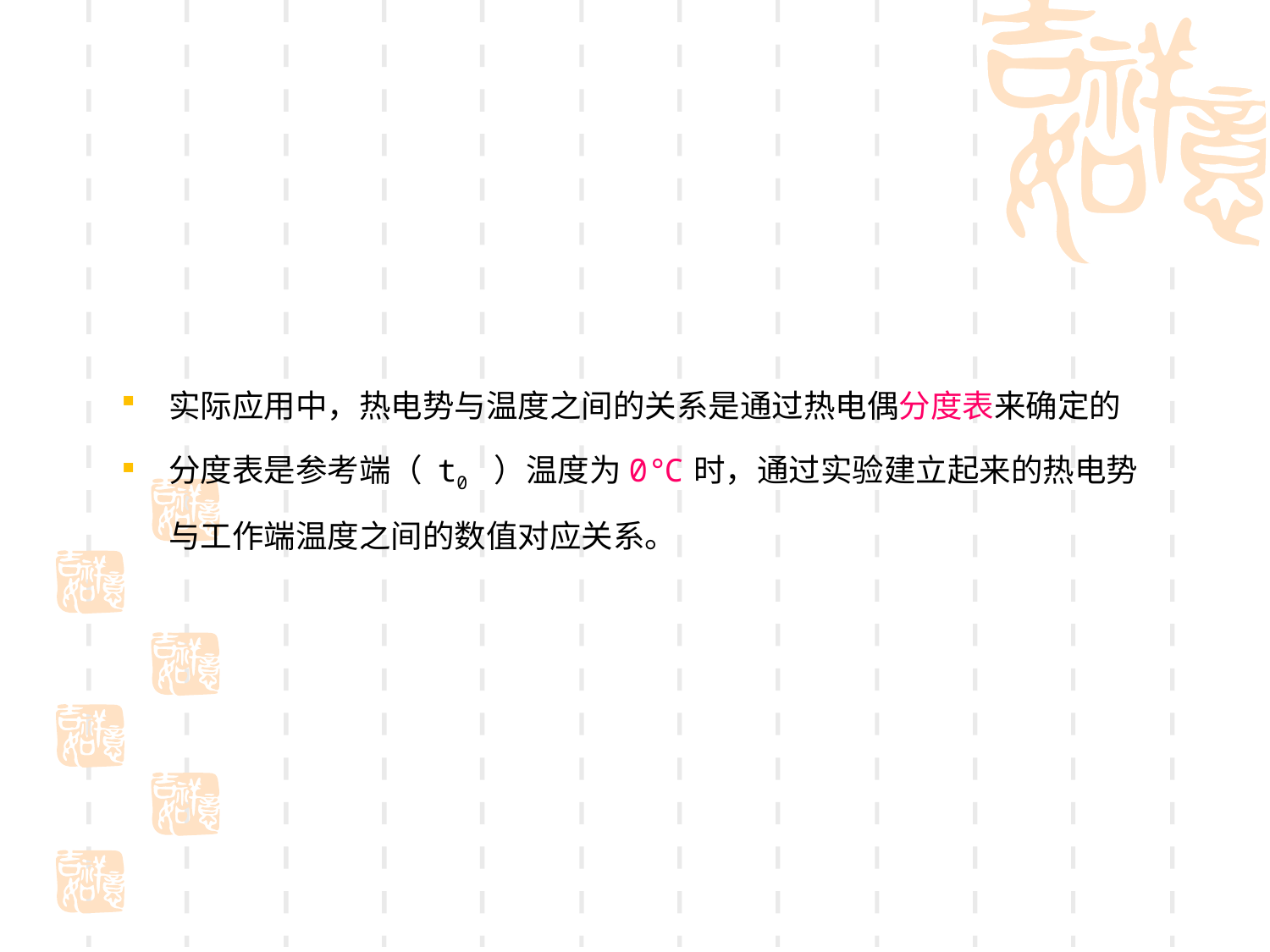

实际应用中，热电势与温度之间的关系是通过热电偶分度表来确定的
分度表是参考端（ t0 ）温度为0℃时，通过实验建立起来的热电势与工作端温度之间的数值对应关系。
9